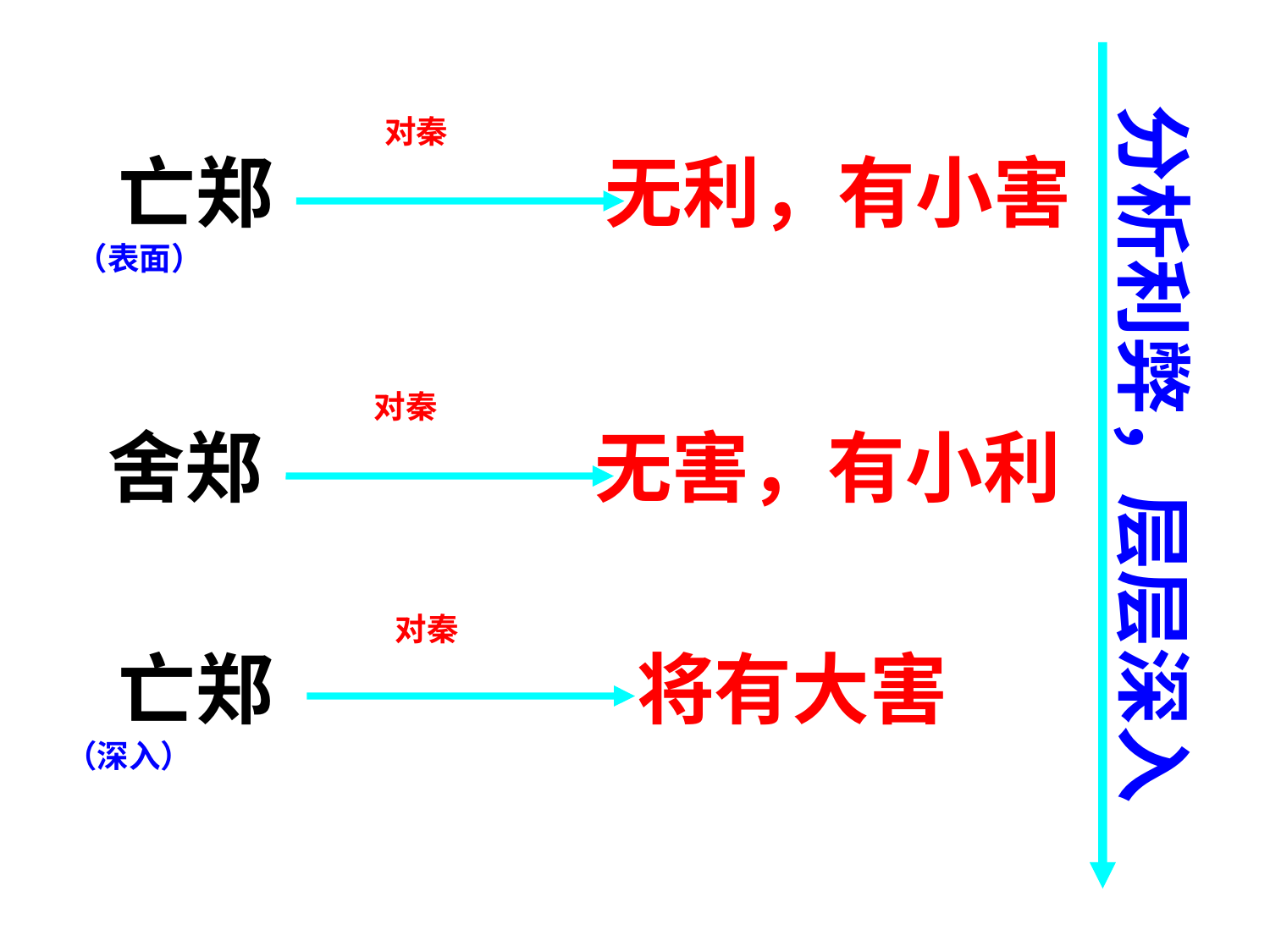

分析利弊，层层深入
对秦

亡郑
无利，有小害
（表面）
对秦

舍郑
无害，有小利
对秦

亡郑
将有大害
（深入）